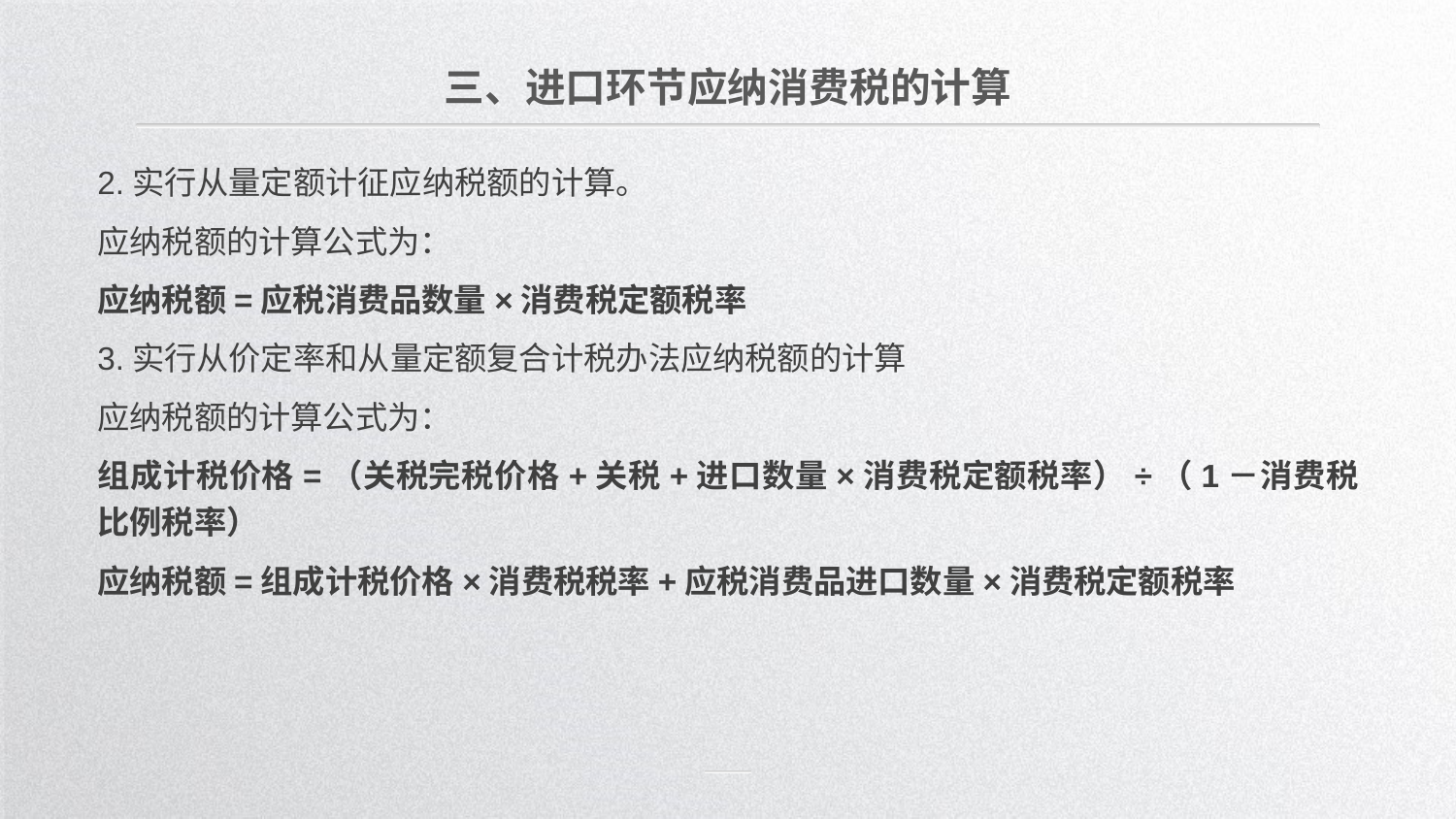

三、进口环节应纳消费税的计算
2.实行从量定额计征应纳税额的计算。
应纳税额的计算公式为：
应纳税额=应税消费品数量×消费税定额税率
3.实行从价定率和从量定额复合计税办法应纳税额的计算
应纳税额的计算公式为：
组成计税价格=（关税完税价格+关税+进口数量×消费税定额税率）÷（1－消费税比例税率）
应纳税额=组成计税价格×消费税税率+应税消费品进口数量×消费税定额税率